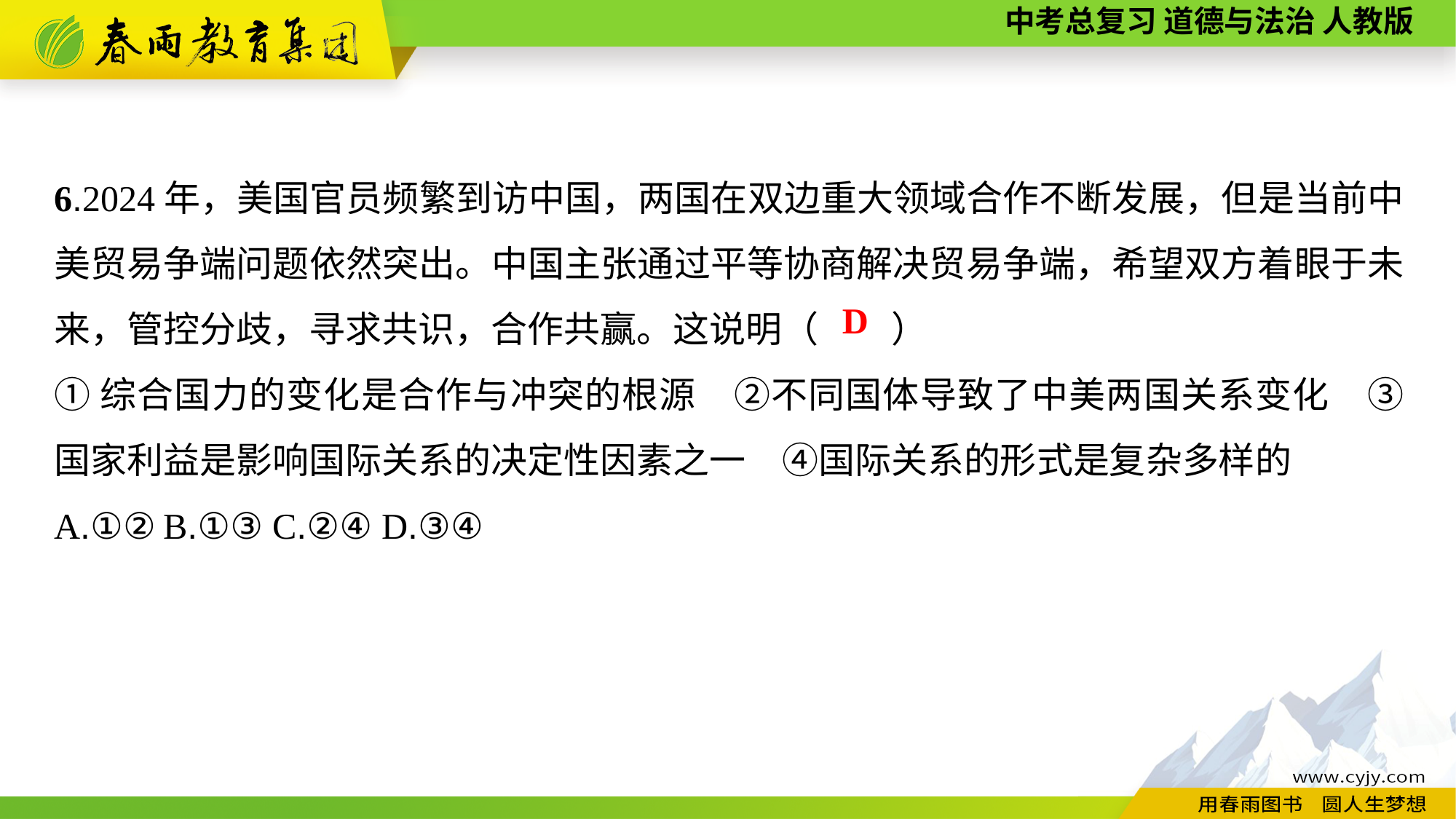

6.2024年，美国官员频繁到访中国，两国在双边重大领域合作不断发展，但是当前中美贸易争端问题依然突出。中国主张通过平等协商解决贸易争端，希望双方着眼于未来，管控分歧，寻求共识，合作共赢。这说明（　　）
①综合国力的变化是合作与冲突的根源　②不同国体导致了中美两国关系变化　③国家利益是影响国际关系的决定性因素之一　④国际关系的形式是复杂多样的
A.①②	B.①③	C.②④	D.③④
D